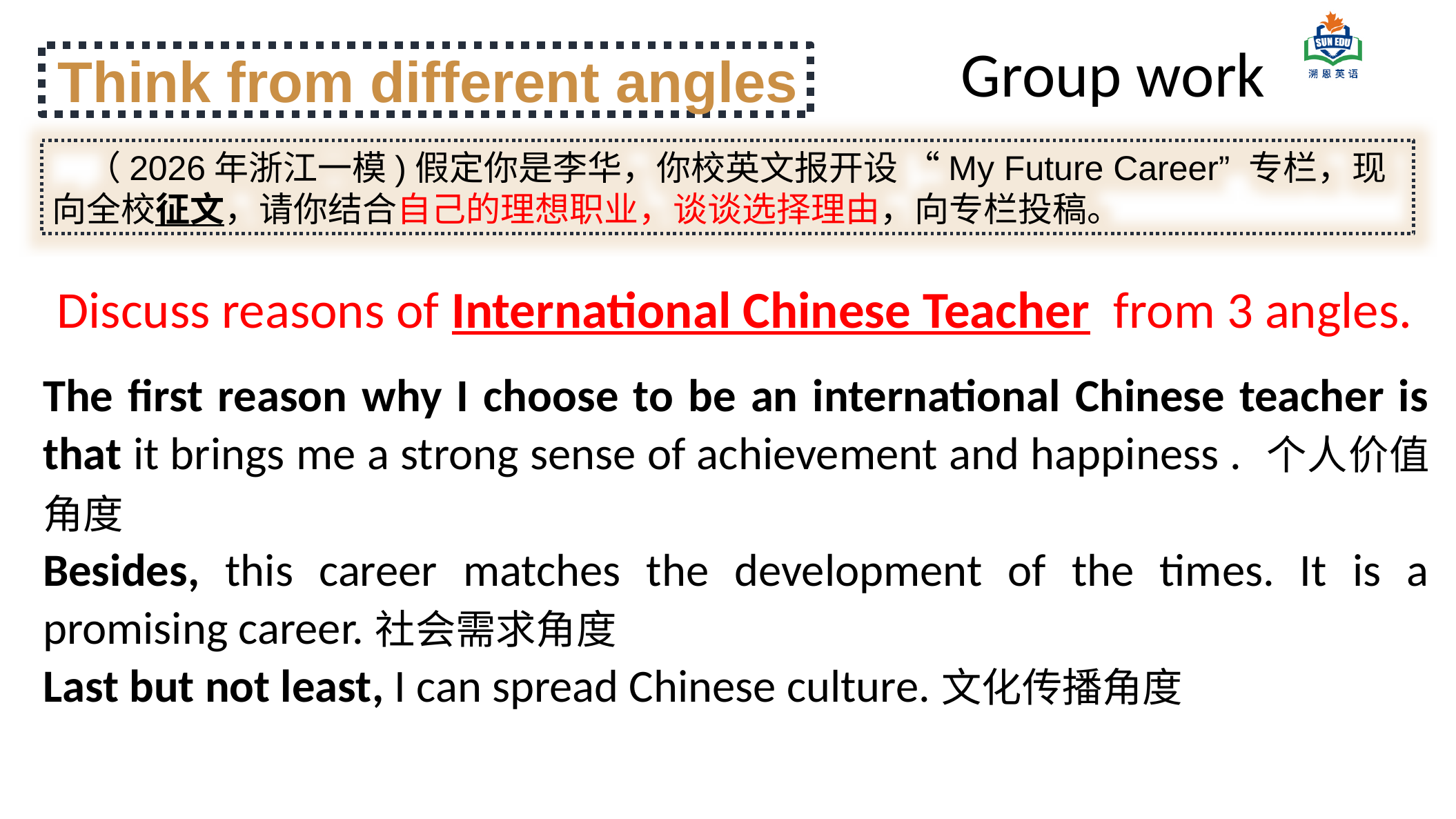

Think from different angles
Group work
（2026年浙江一模)假定你是李华，你校英文报开设 “My Future Career” 专栏，现向全校征文，请你结合自己的理想职业，谈谈选择理由，向专栏投稿。

Discuss reasons of International Chinese Teacher  from 3 angles.
The first reason why I choose to be an international Chinese teacher is that it brings me a strong sense of achievement and happiness . 个人价值角度
Besides, this career matches the development of the times. It is a promising career.社会需求角度
Last but not least, I can spread Chinese culture.文化传播角度